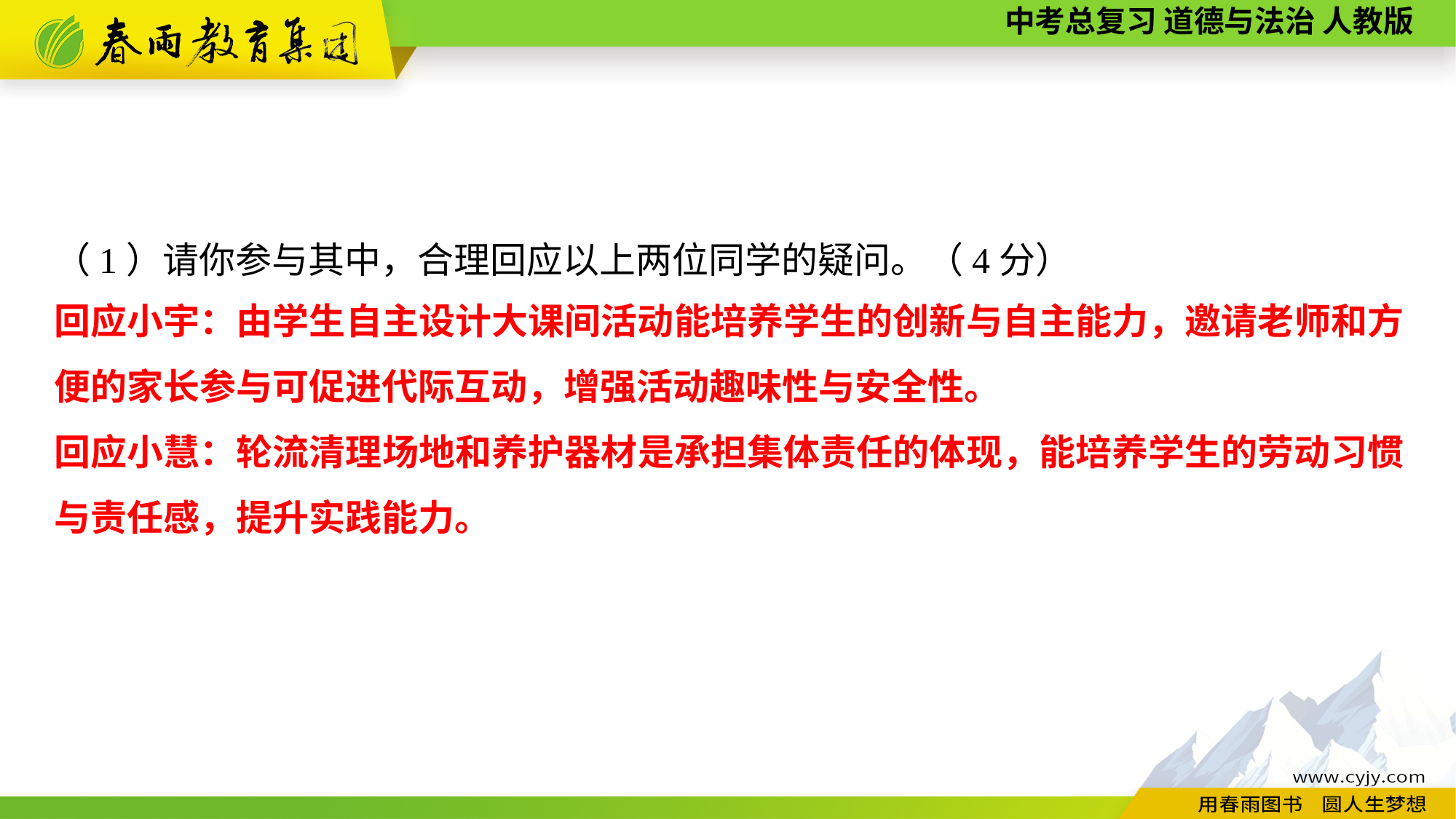

（1）请你参与其中，合理回应以上两位同学的疑问。（4分）
回应小宇：由学生自主设计大课间活动能培养学生的创新与自主能力，邀请老师和方便的家长参与可促进代际互动，增强活动趣味性与安全性。
回应小慧：轮流清理场地和养护器材是承担集体责任的体现，能培养学生的劳动习惯与责任感，提升实践能力。